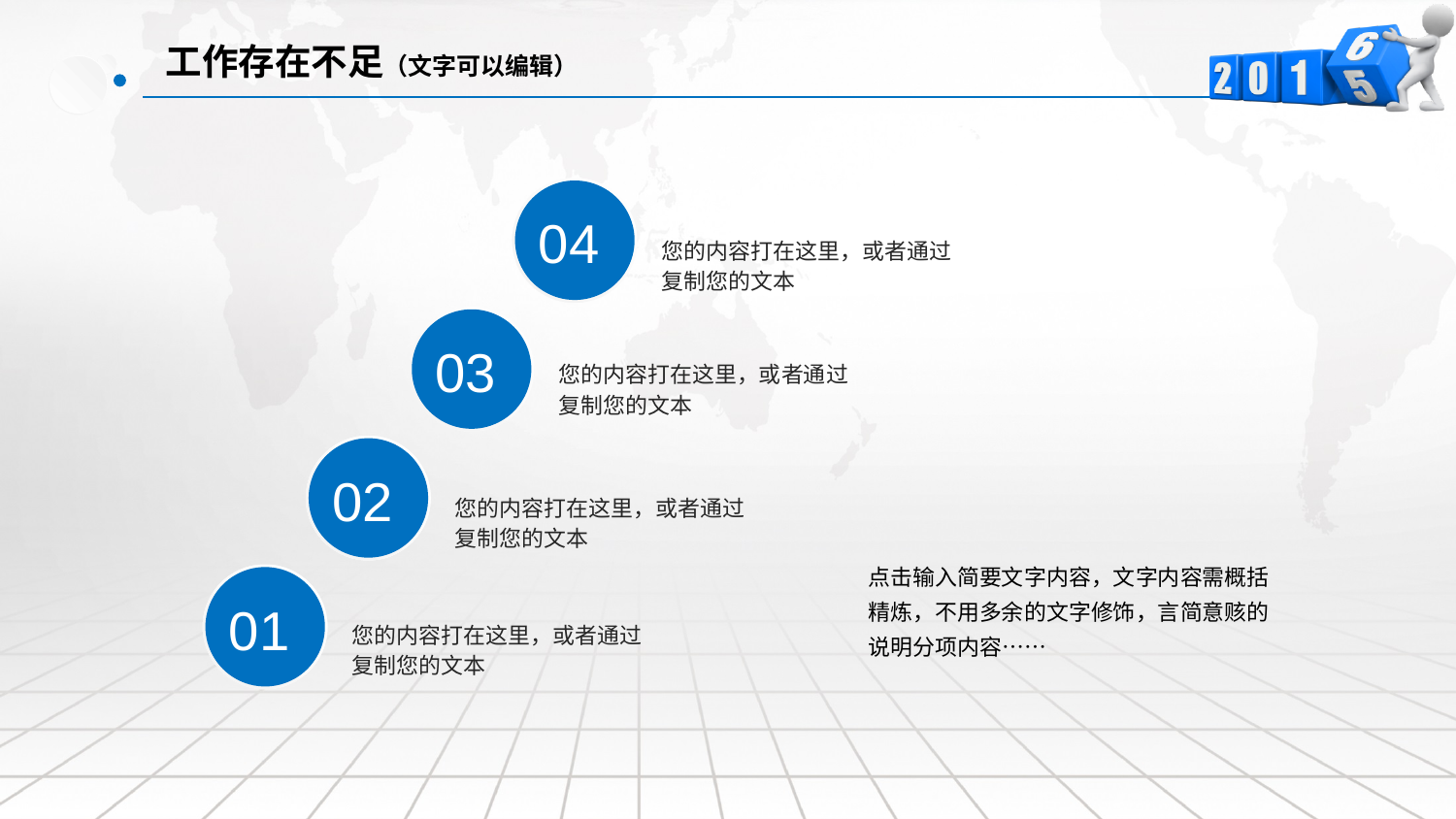

工作存在不足（文字可以编辑）

04
您的内容打在这里，或者通过
复制您的文本

03
您的内容打在这里，或者通过
复制您的文本

02
您的内容打在这里，或者通过
复制您的文本
点击输入简要文字内容，文字内容需概括精炼，不用多余的文字修饰，言简意赅的说明分项内容……

01
您的内容打在这里，或者通过
复制您的文本